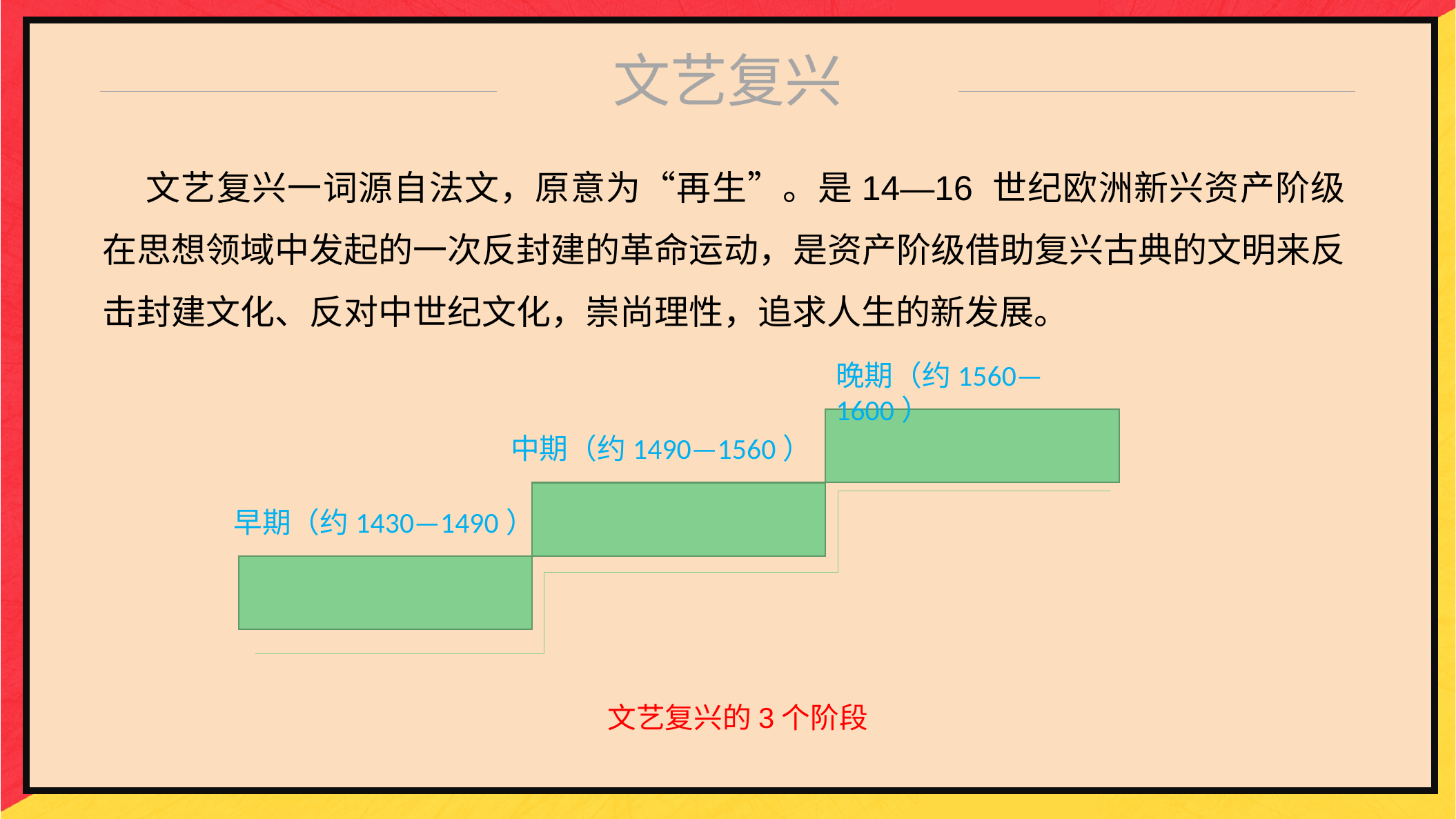

文艺复兴
    文艺复兴一词源自法文，原意为“再生”。是14—16 世纪欧洲新兴资产阶级在思想领域中发起的一次反封建的革命运动，是资产阶级借助复兴古典的文明来反击封建文化、反对中世纪文化，崇尚理性，追求人生的新发展。
晚期（约1560—1600）

中期（约1490—1560）

早期（约1430—1490）

文艺复兴的3个阶段